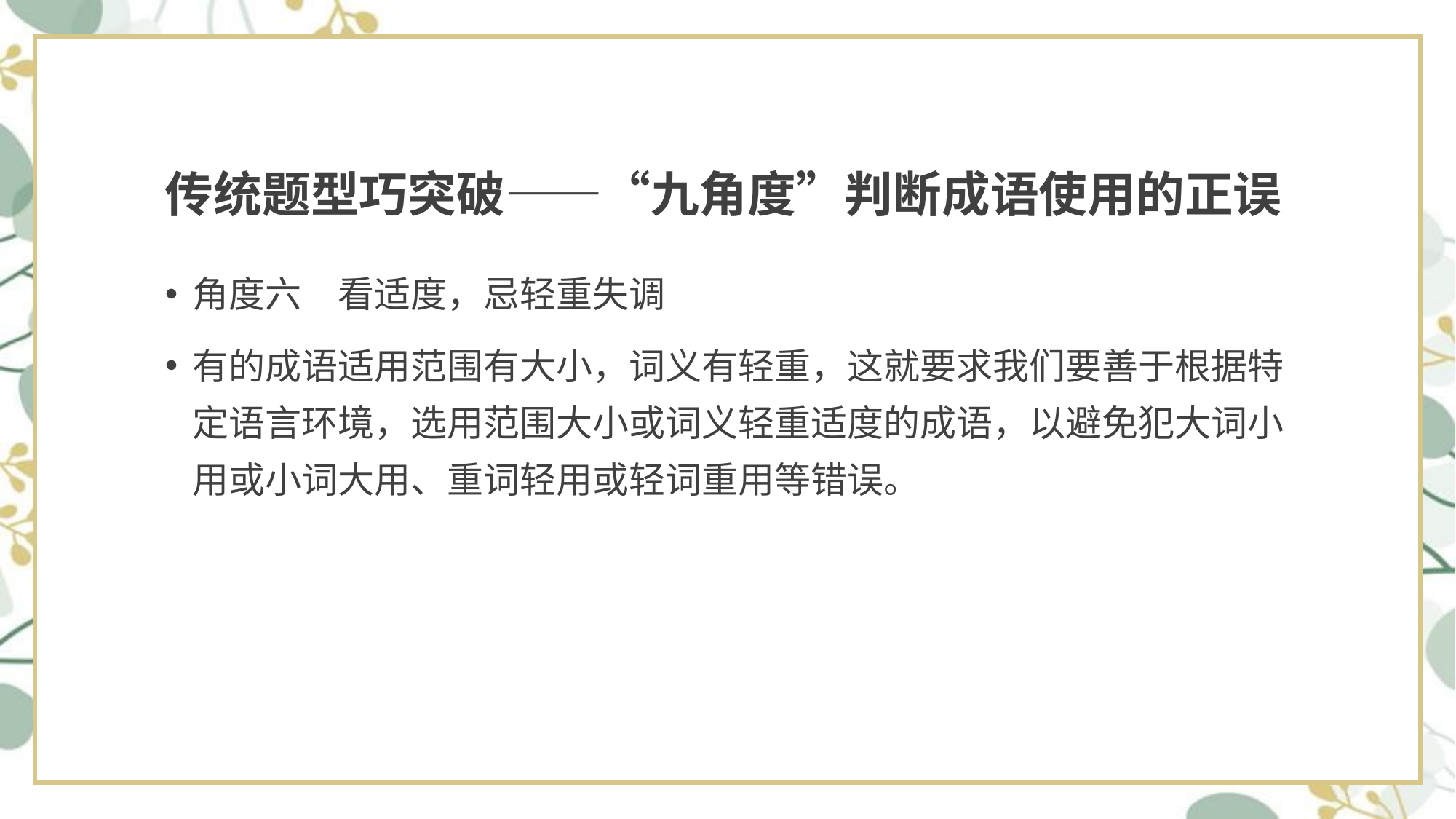

# 传统题型巧突破——“九角度”判断成语使用的正误
角度六　看适度，忌轻重失调
有的成语适用范围有大小，词义有轻重，这就要求我们要善于根据特定语言环境，选用范围大小或词义轻重适度的成语，以避免犯大词小用或小词大用、重词轻用或轻词重用等错误。